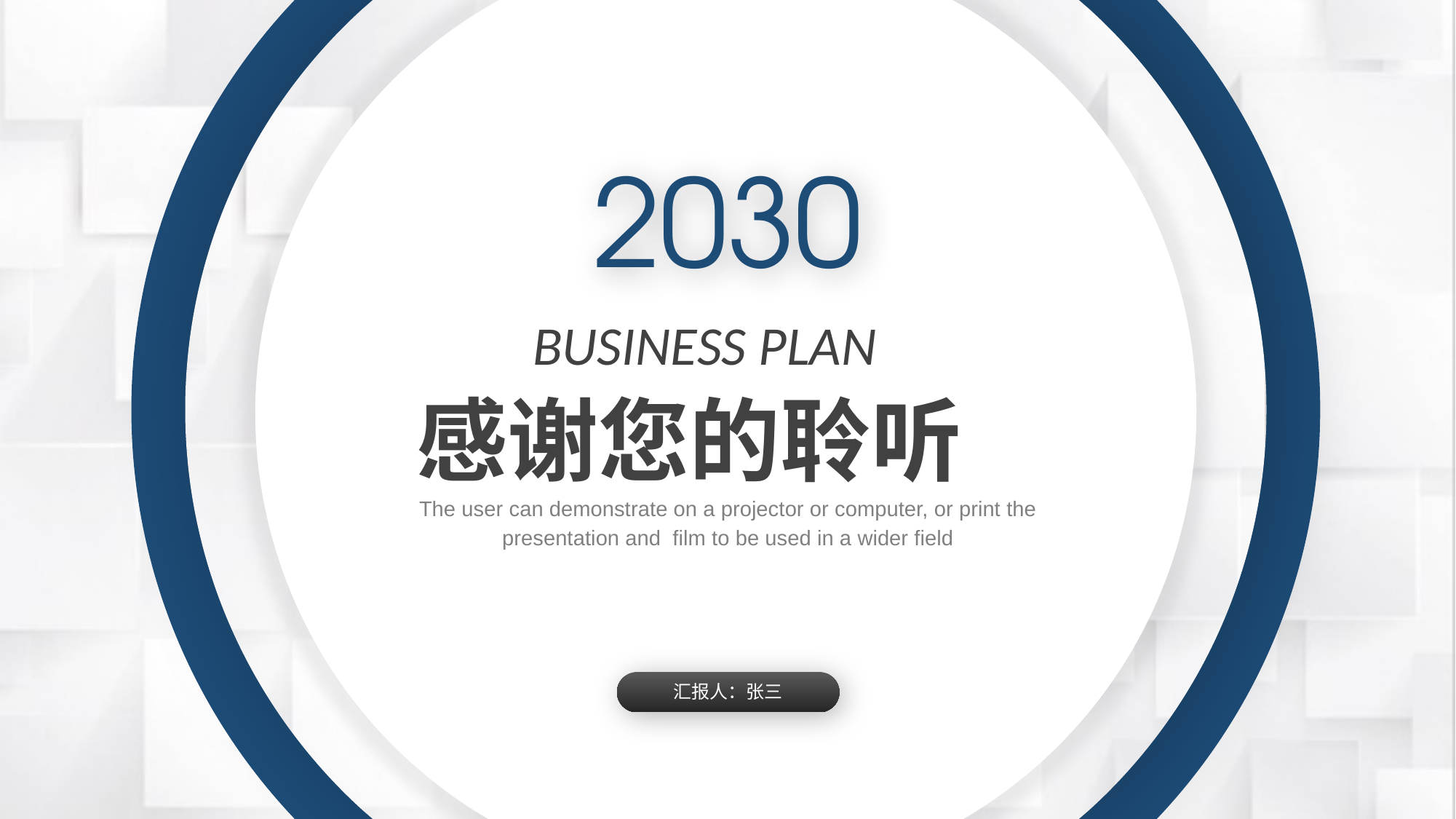

2030
BUSINESS PLAN
感谢您的聆听
The user can demonstrate on a projector or computer, or print the presentation and  film to be used in a wider field

汇报人：张三